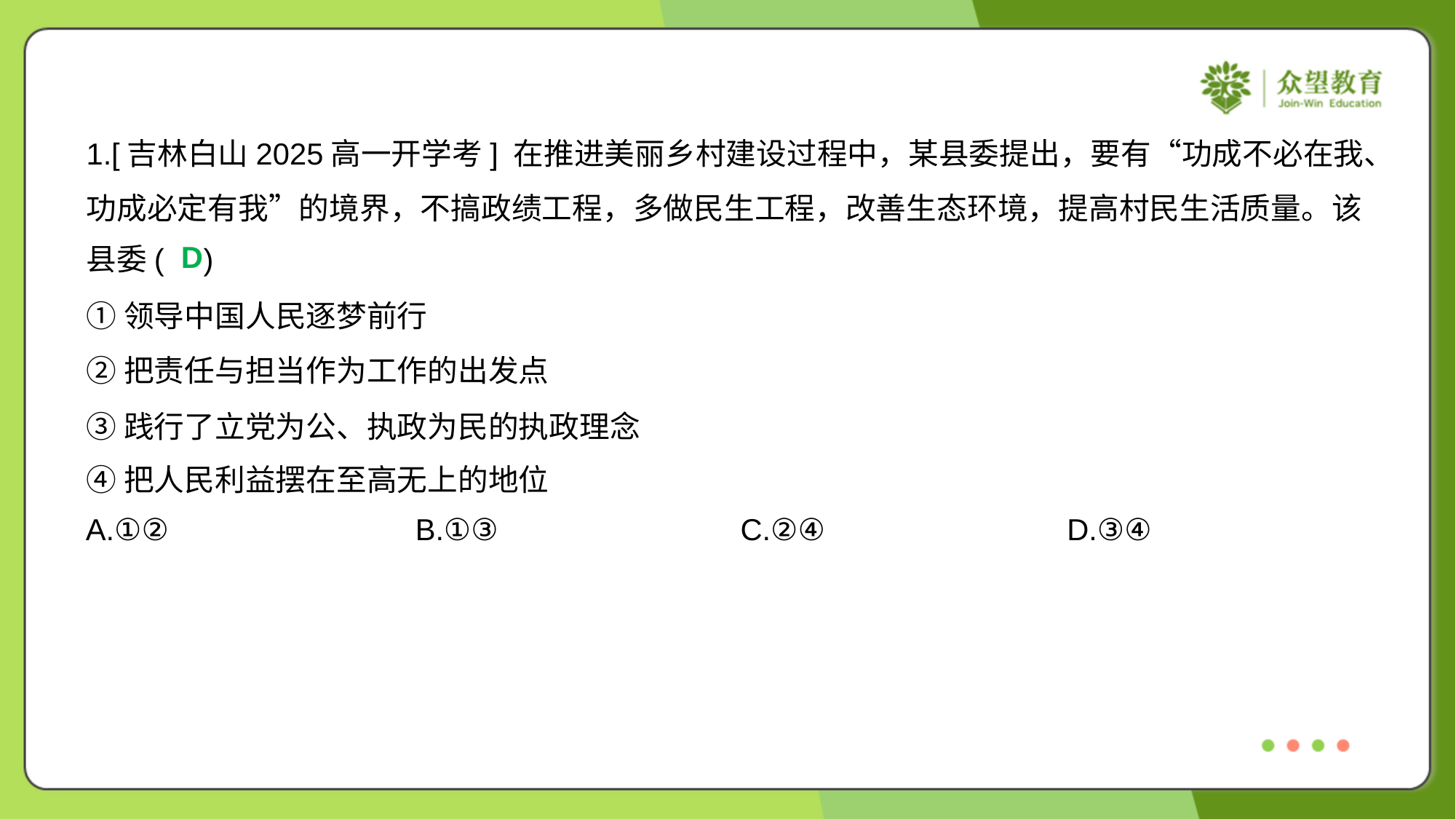

1.[吉林白山2025高一开学考] 在推进美丽乡村建设过程中，某县委提出，要有“功成不必在我、
功成必定有我”的境界，不搞政绩工程，多做民生工程，改善生态环境，提高村民生活质量。该
县委(     )
D
①领导中国人民逐梦前行
②把责任与担当作为工作的出发点
③践行了立党为公、执政为民的执政理念
④把人民利益摆在至高无上的地位
A.①②	B.①③	C.②④	D.③④